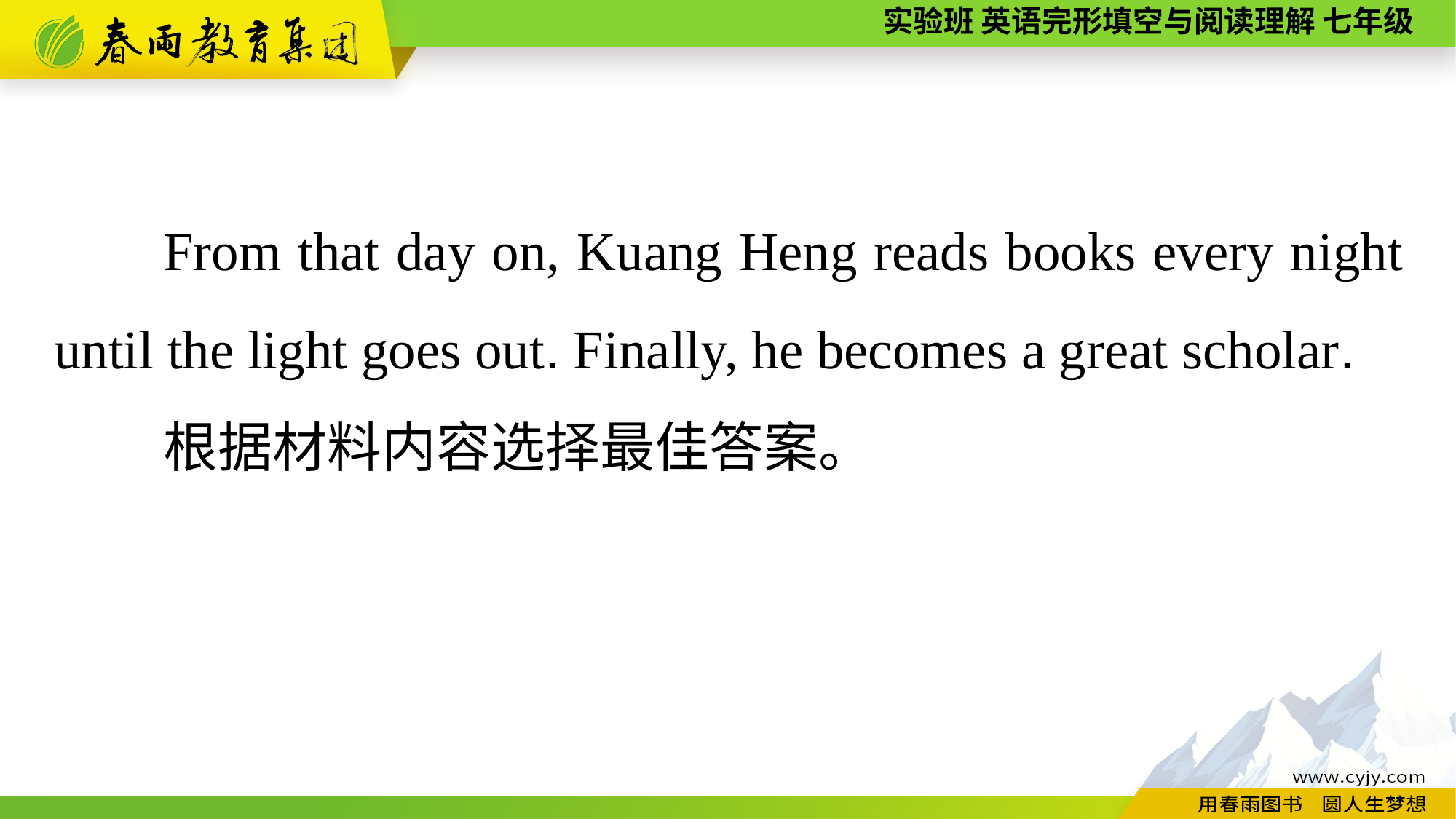

From that day on, Kuang Heng reads books every night until the light goes out. Finally, he becomes a great scholar.
　　根据材料内容选择最佳答案。